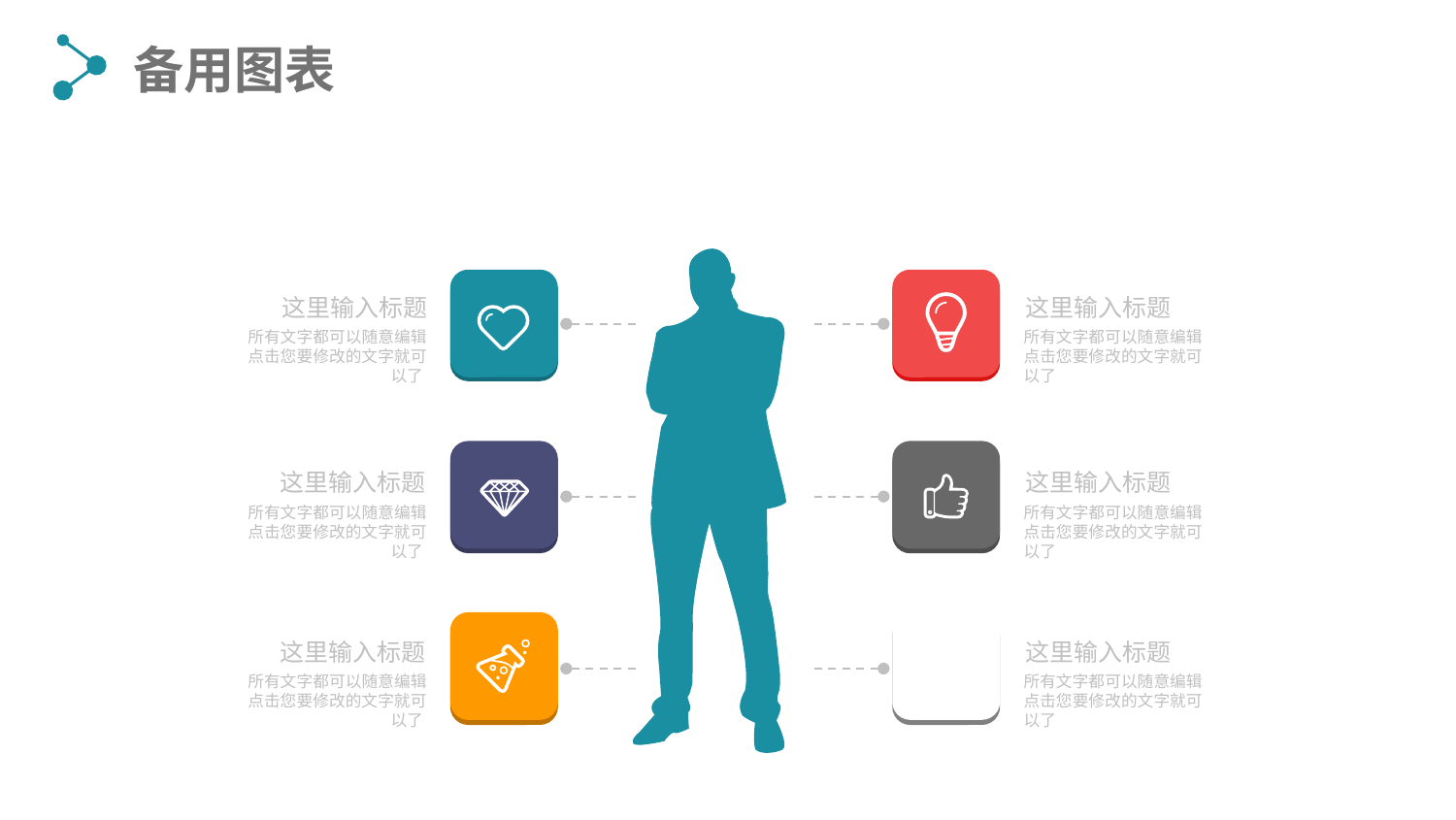

备用图表

这里输入标题
所有文字都可以随意编辑 点击您要修改的文字就可以了
这里输入标题
所有文字都可以随意编辑 点击您要修改的文字就可以了

这里输入标题
所有文字都可以随意编辑 点击您要修改的文字就可以了
这里输入标题
所有文字都可以随意编辑 点击您要修改的文字就可以了

这里输入标题
所有文字都可以随意编辑 点击您要修改的文字就可以了
这里输入标题
所有文字都可以随意编辑 点击您要修改的文字就可以了